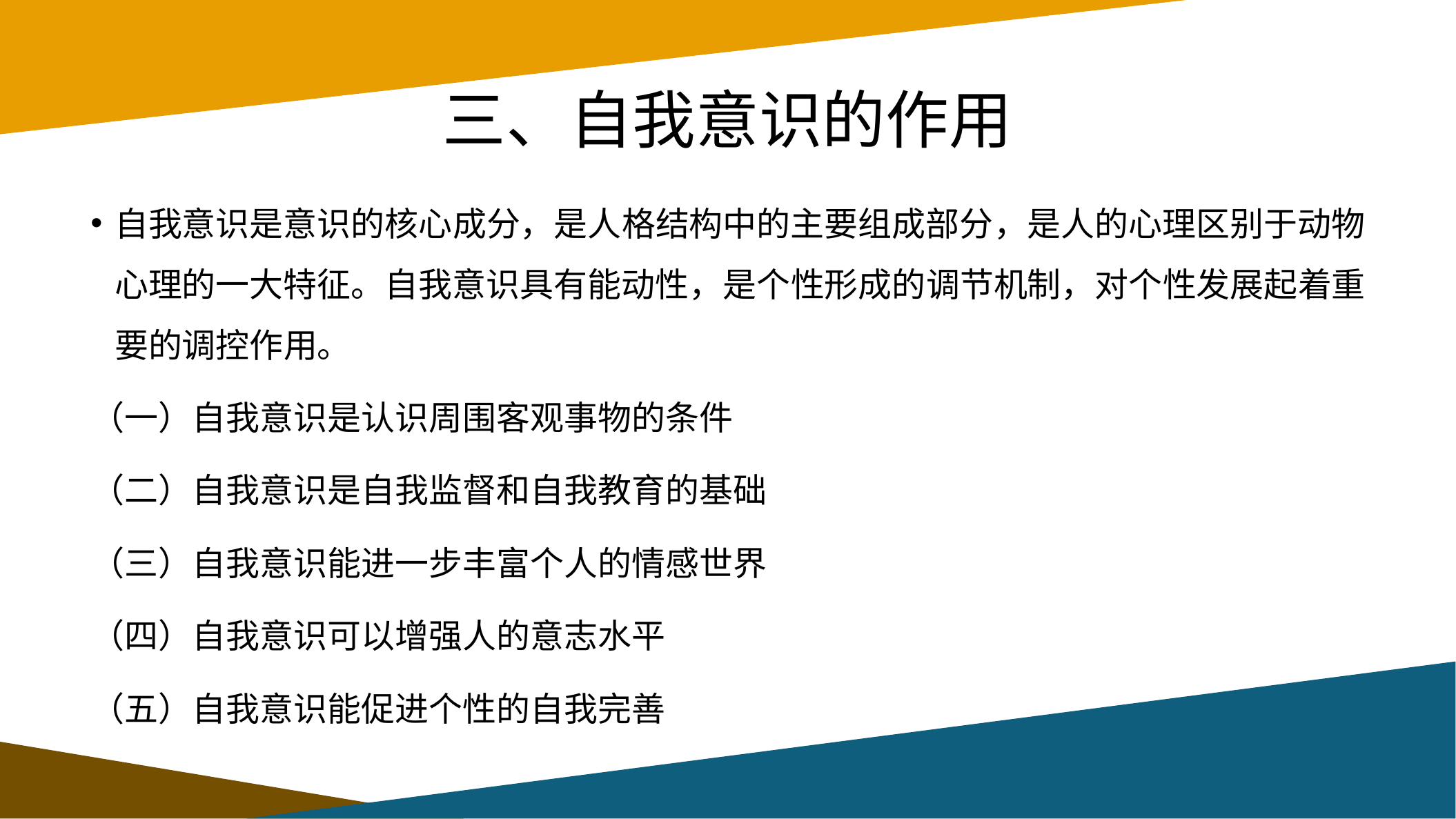

# 三、自我意识的作用
自我意识是意识的核心成分，是人格结构中的主要组成部分，是人的心理区别于动物心理的一大特征。自我意识具有能动性，是个性形成的调节机制，对个性发展起着重要的调控作用。
（一）自我意识是认识周围客观事物的条件
（二）自我意识是自我监督和自我教育的基础
（三）自我意识能进一步丰富个人的情感世界
（四）自我意识可以增强人的意志水平
（五）自我意识能促进个性的自我完善